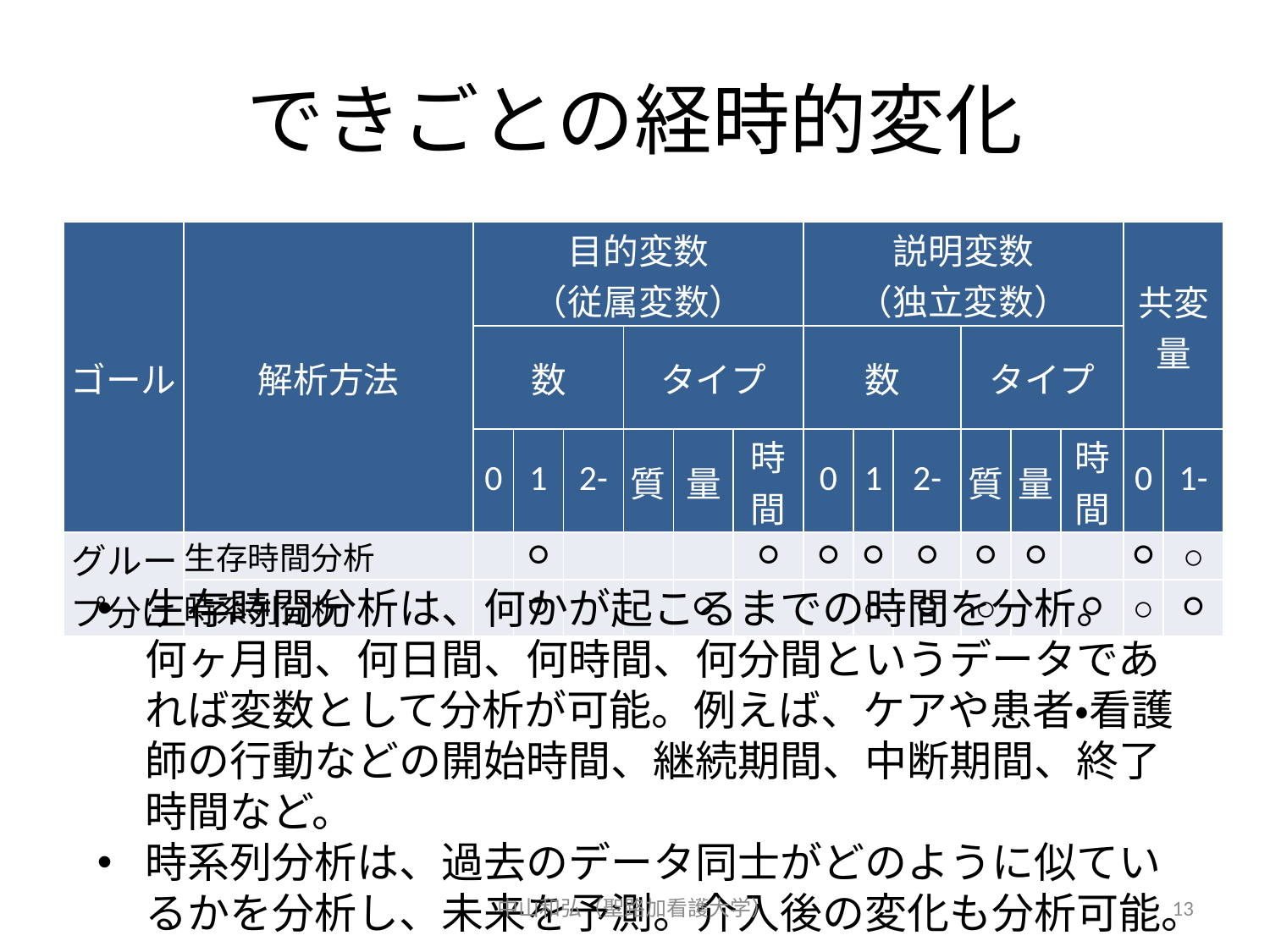

# できごとの経時的変化
| ゴール | 解析方法 | 目的変数 （従属変数） |  |  |  |  |  | 説明変数 （独立変数） |  |  |  |  |  | 共変量 |  |
| --- | --- | --- | --- | --- | --- | --- | --- | --- | --- | --- | --- | --- | --- | --- | --- |
|  |  | 数 |  |  | タイプ |  |  | 数 |  |  | タイプ |  |  |  |  |
|  |  | 0 | 1 | 2- | 質 | 量 | 時間 | 0 | 1 | 2- | 質 | 量 | 時間 | 0 | 1- |
| グループ分け | 生存時間分析 |  | ○ |  |  |  | ○ | ○ | ○ | ○ | ○ | ○ |  | ○ | ○ |
|  | 時系列分析 |  | ○ |  |  | ○ |  |  | ○ | ○ | ○ |  | ○ | ○ | ○ |
生存時間分析は、何かが起こるまでの時間を分析。何ヶ月間、何日間、何時間、何分間というデータであれば変数として分析が可能。例えば、ケアや患者・看護師の行動などの開始時間、継続期間、中断期間、終了時間など。
時系列分析は、過去のデータ同士がどのように似ているかを分析し、未来を予測。介入後の変化も分析可能。
中山和弘（聖路加看護大学）
13